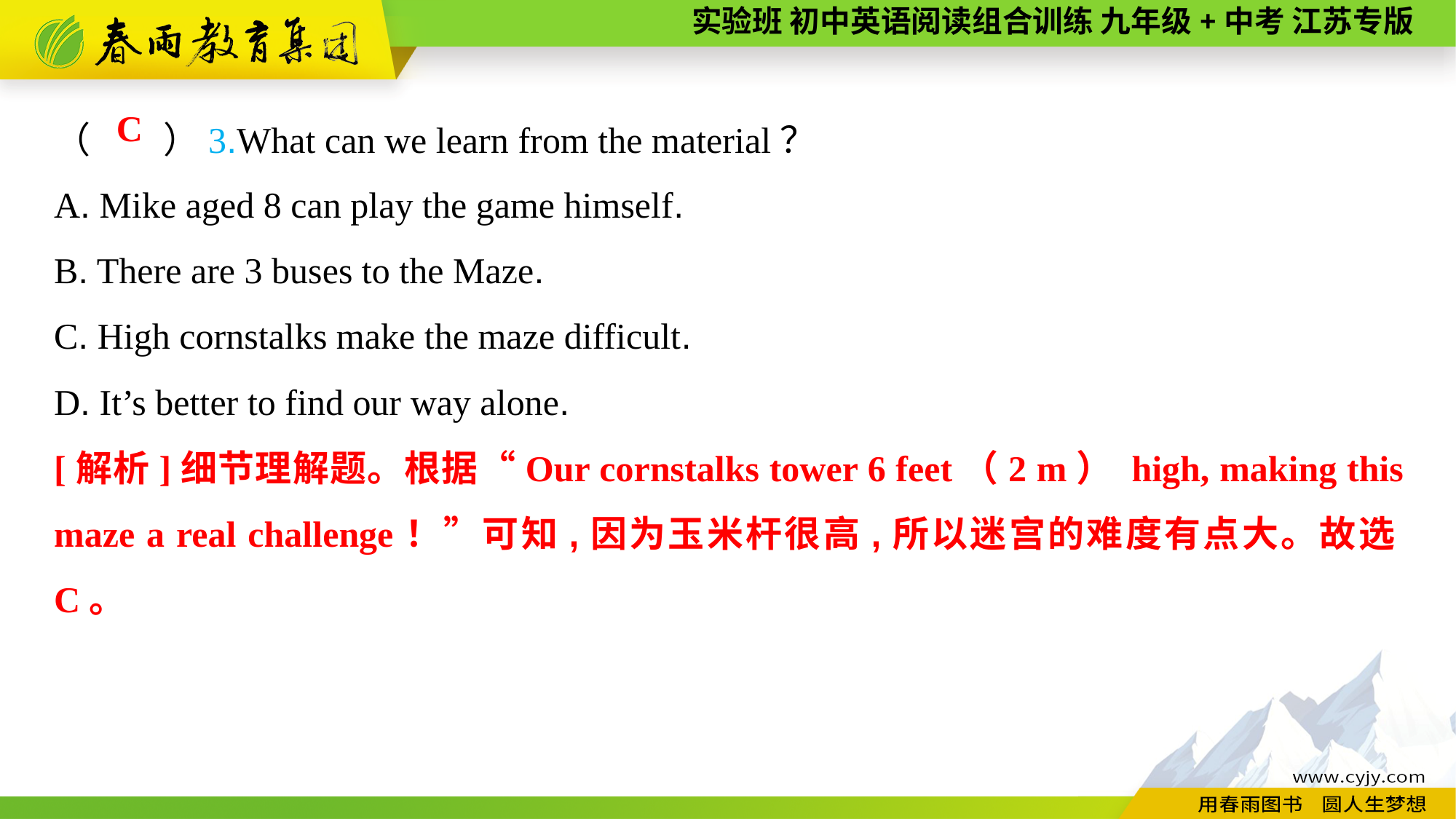

（　　）3.What can we learn from the material？
A. Mike aged 8 can play the game himself.
B. There are 3 buses to the Maze.
C. High cornstalks make the maze difficult.
D. It’s better to find our way alone.
C
[解析]细节理解题。根据“Our cornstalks tower 6 feet（2 m） high, making this maze a real challenge！”可知,因为玉米杆很高,所以迷宫的难度有点大。故选C。